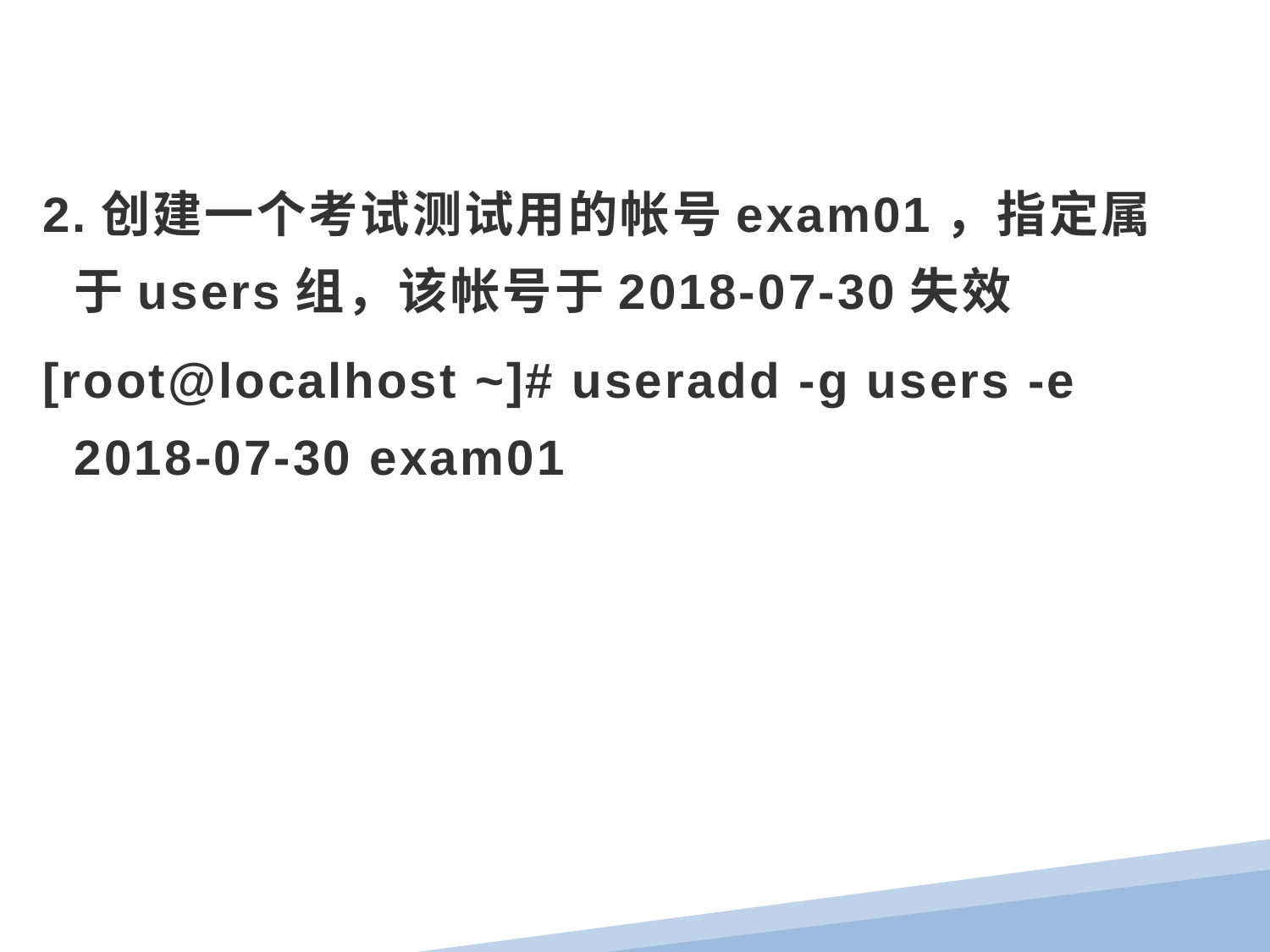

2.创建一个考试测试用的帐号exam01，指定属于users组，该帐号于2018-07-30失效
[root@localhost ~]# useradd -g users -e 2018-07-30 exam01